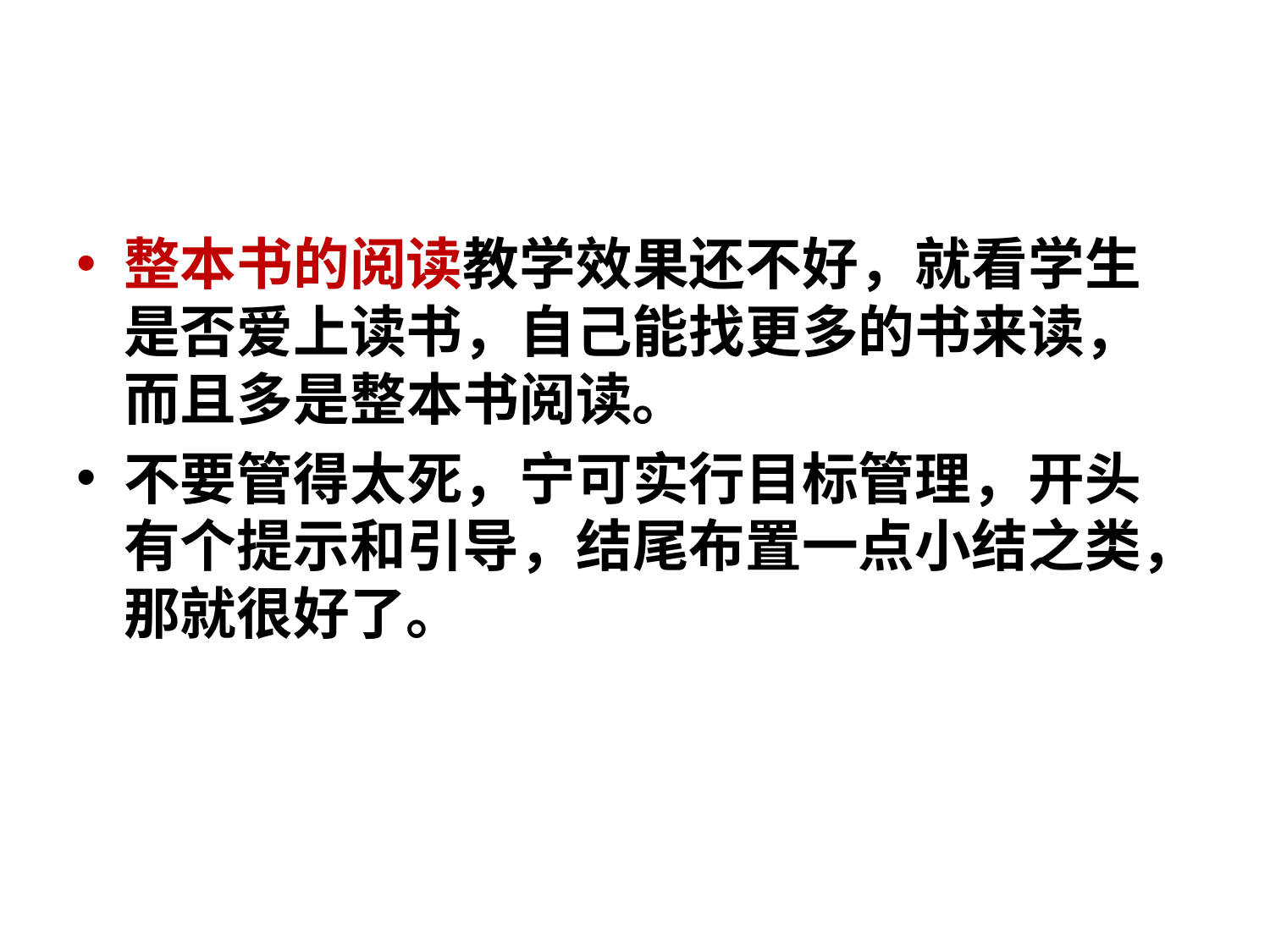

#
整本书的阅读教学效果还不好，就看学生是否爱上读书，自己能找更多的书来读，而且多是整本书阅读。
不要管得太死，宁可实行目标管理，开头有个提示和引导，结尾布置一点小结之类，那就很好了。